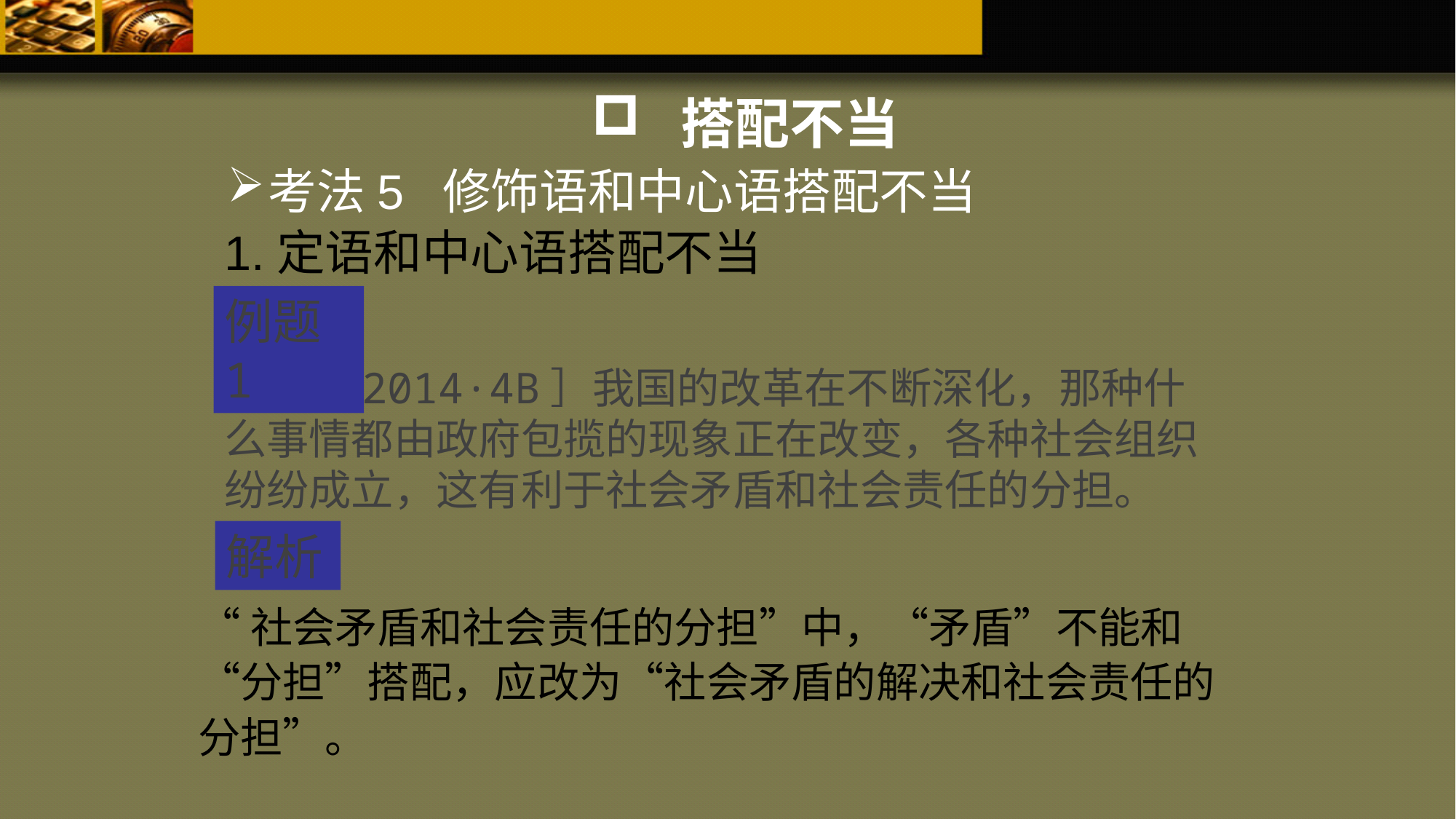

搭配不当
考法5  修饰语和中心语搭配不当
1.定语和中心语搭配不当
例题1
［浙江2014·4B］我国的改革在不断深化，那种什么事情都由政府包揽的现象正在改变，各种社会组织纷纷成立，这有利于社会矛盾和社会责任的分担。
解析
“社会矛盾和社会责任的分担”中，“矛盾”不能和“分担”搭配，应改为“社会矛盾的解决和社会责任的分担”。